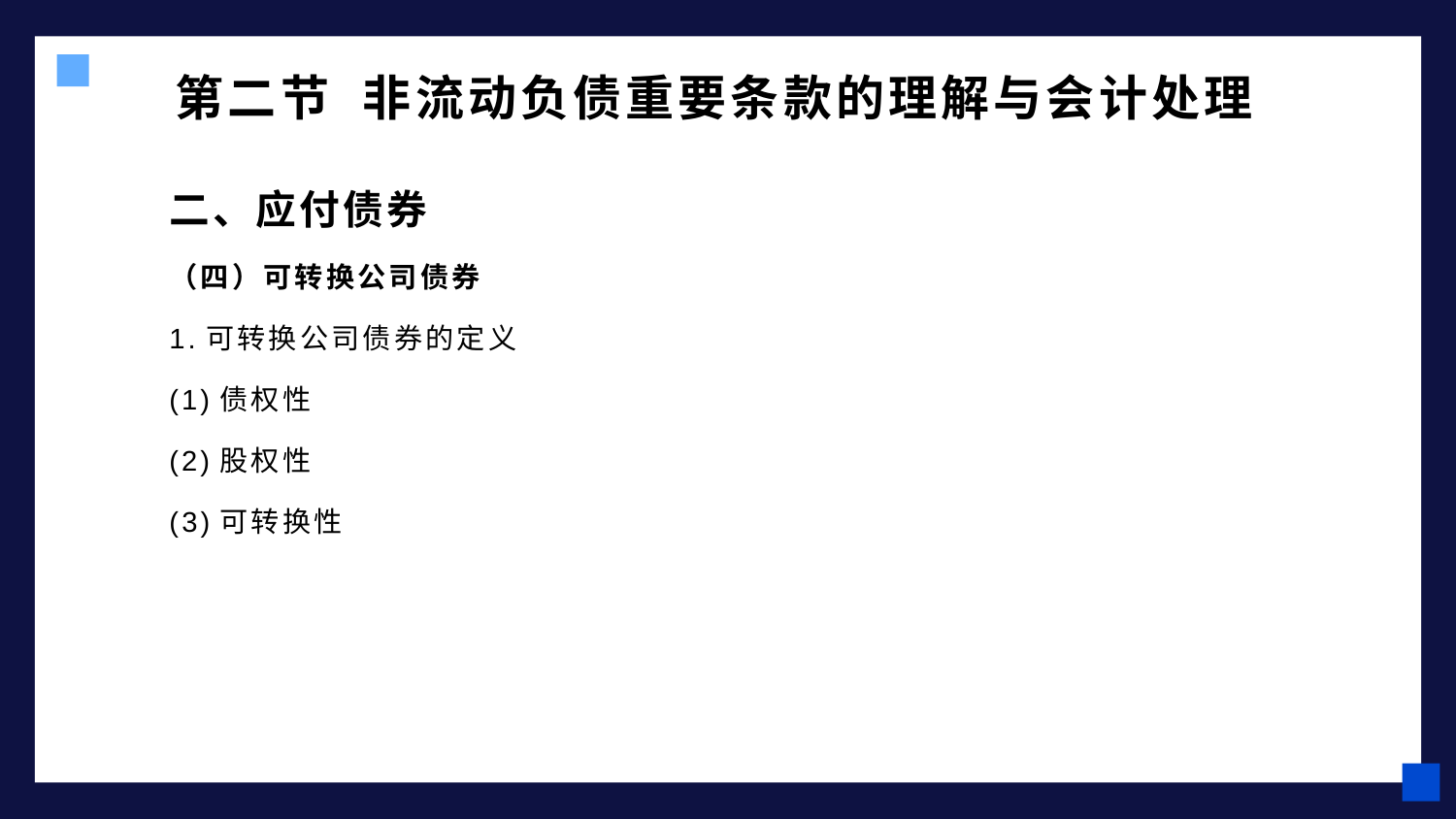

# 第二节  非流动负债重要条款的理解与会计处理
二、应付债券
（四）可转换公司债券
1.可转换公司债券的定义
(1)债权性
(2)股权性
(3)可转换性